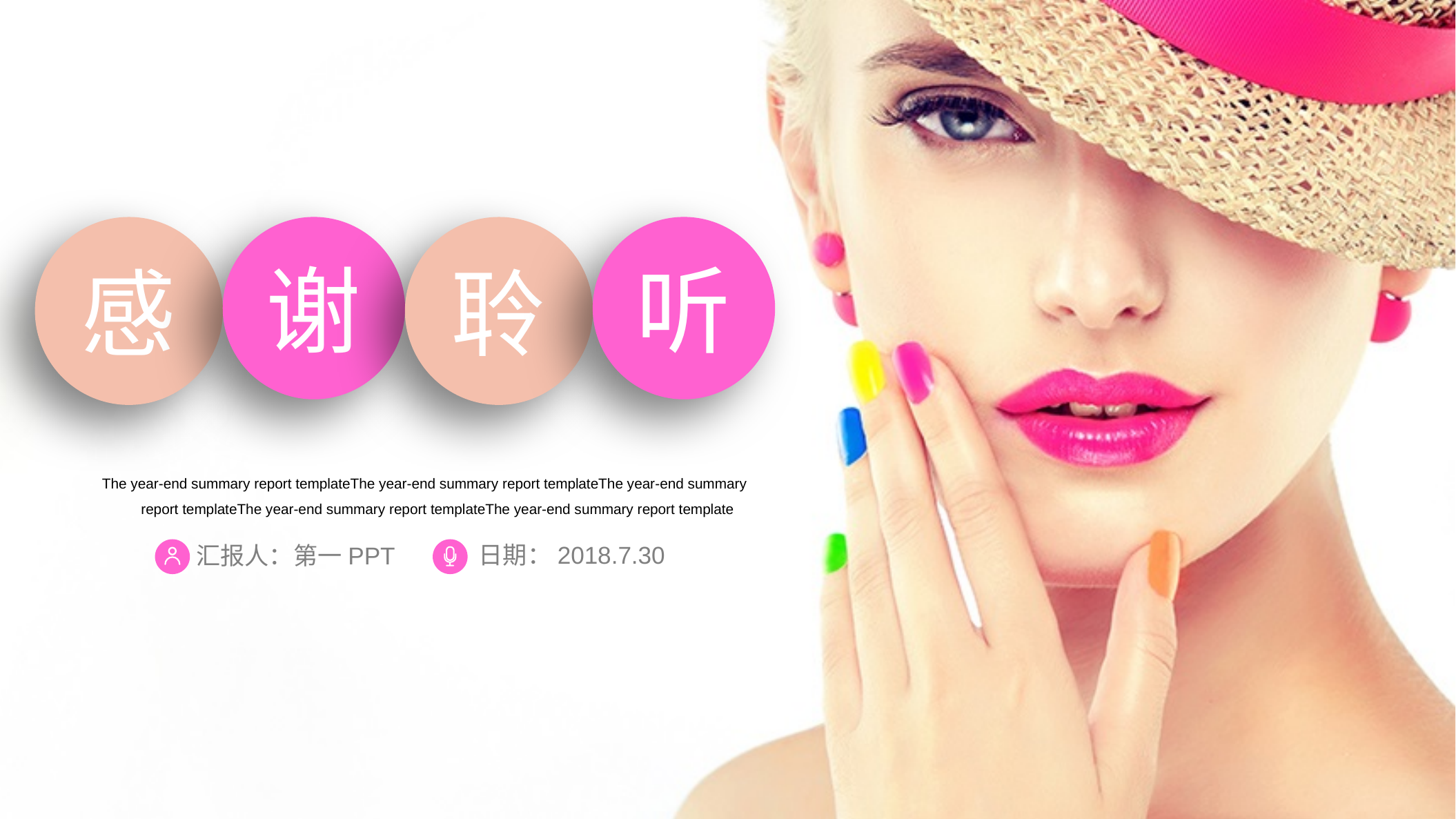

感

聆

谢

听
The year-end summary report templateThe year-end summary report templateThe year-end summary report templateThe year-end summary report templateThe year-end summary report template
日期：2018.7.30
汇报人：第一PPT